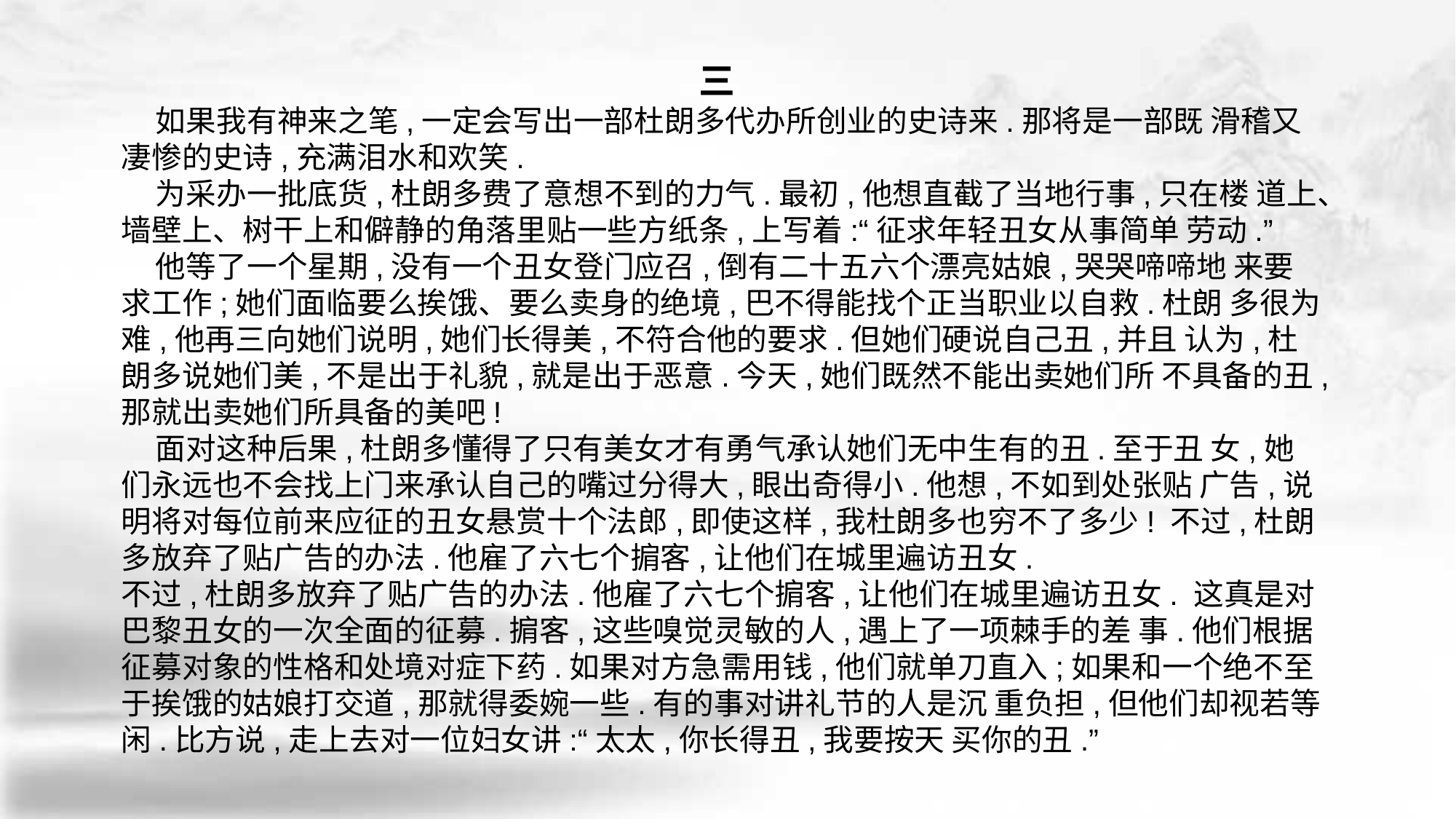

三
    如果我有神来之笔,一定会写出一部杜朗多代办所创业的史诗来.那将是一部既 滑稽又凄惨的史诗,充满泪水和欢笑.
    为采办一批底货,杜朗多费了意想不到的力气.最初,他想直截了当地行事,只在楼 道上、墙壁上、树干上和僻静的角落里贴一些方纸条,上写着:“征求年轻丑女从事简单 劳动.”
    他等了一个星期,没有一个丑女登门应召,倒有二十五六个漂亮姑娘,哭哭啼啼地 来要求工作;她们面临要么挨饿、要么卖身的绝境,巴不得能找个正当职业以自救.杜朗 多很为难,他再三向她们说明,她们长得美,不符合他的要求.但她们硬说自己丑,并且 认为,杜朗多说她们美,不是出于礼貌,就是出于恶意.今天,她们既然不能出卖她们所 不具备的丑,那就出卖她们所具备的美吧!
    面对这种后果,杜朗多懂得了只有美女才有勇气承认她们无中生有的丑.至于丑 女,她们永远也不会找上门来承认自己的嘴过分得大,眼出奇得小.他想,不如到处张贴 广告,说明将对每位前来应征的丑女悬赏十个法郎,即使这样,我杜朗多也穷不了多少! 不过,杜朗多放弃了贴广告的办法.他雇了六七个掮客,让他们在城里遍访丑女.
不过,杜朗多放弃了贴广告的办法.他雇了六七个掮客,让他们在城里遍访丑女. 这真是对巴黎丑女的一次全面的征募.掮客,这些嗅觉灵敏的人,遇上了一项棘手的差 事.他们根据征募对象的性格和处境对症下药.如果对方急需用钱,他们就单刀直入;如果和一个绝不至于挨饿的姑娘打交道,那就得委婉一些.有的事对讲礼节的人是沉 重负担,但他们却视若等闲.比方说,走上去对一位妇女讲:“太太,你长得丑,我要按天 买你的丑.”